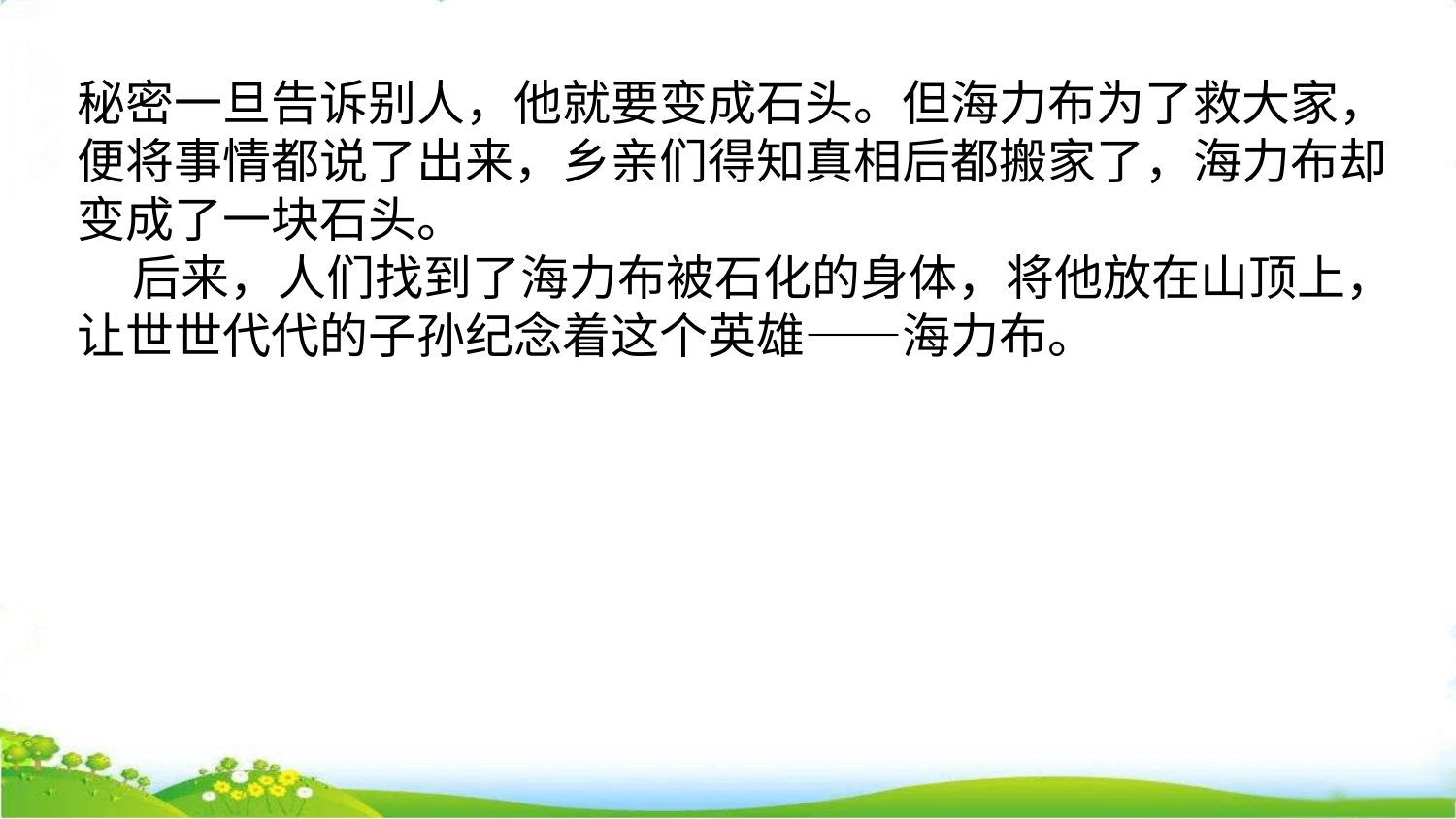

秘密一旦告诉别人，他就要变成石头。但海力布为了救大家，便将事情都说了出来，乡亲们得知真相后都搬家了，海力布却变成了一块石头。
    后来，人们找到了海力布被石化的身体，将他放在山顶上，让世世代代的子孙纪念着这个英雄——海力布。